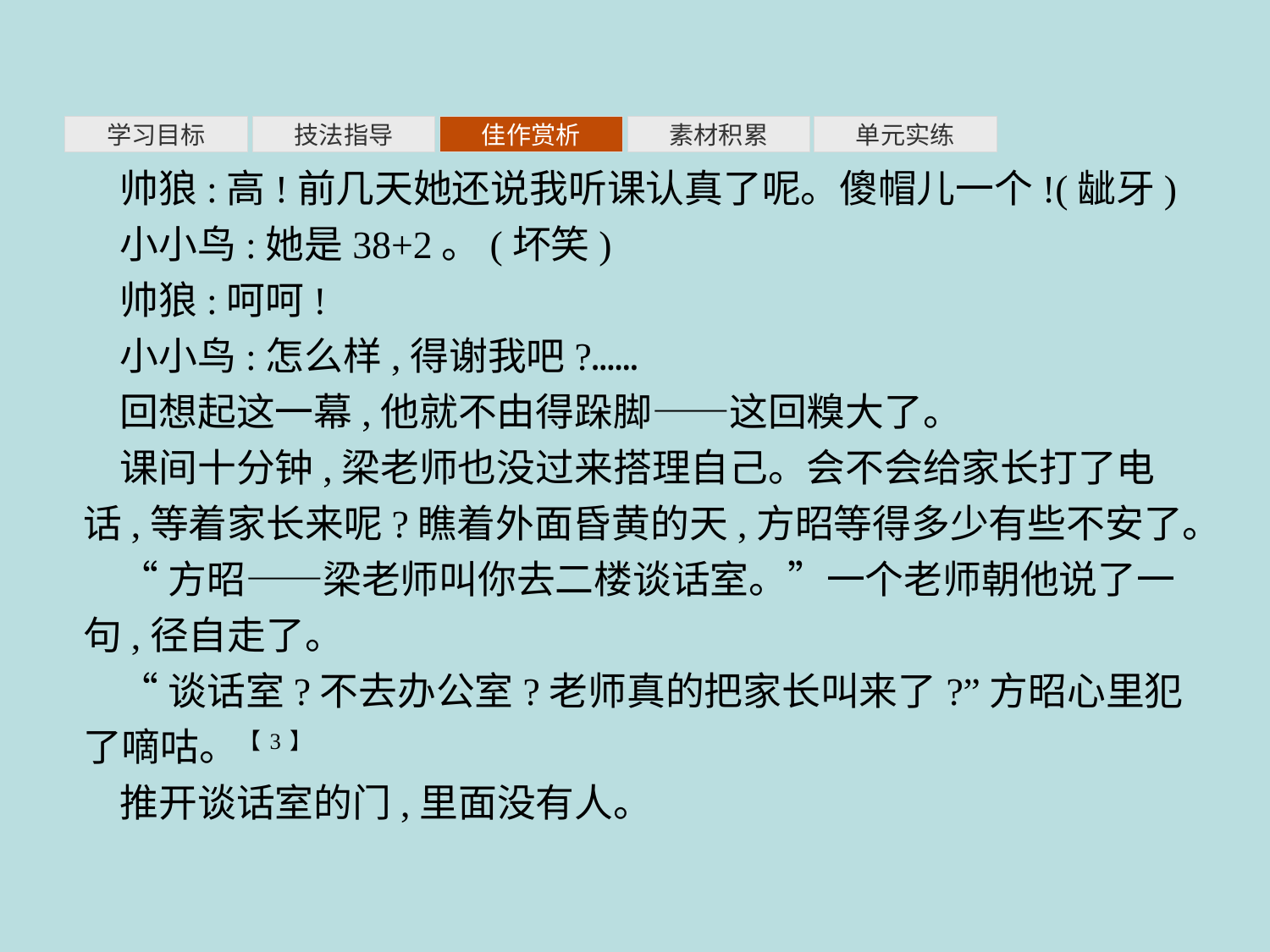

素材积累
学习目标
技法指导
佳作赏析
单元实练
帅狼:高!前几天她还说我听课认真了呢。傻帽儿一个!(龇牙)
小小鸟:她是38+2。(坏笑)
帅狼:呵呵!
小小鸟:怎么样,得谢我吧?……
回想起这一幕,他就不由得跺脚——这回糗大了。
课间十分钟,梁老师也没过来搭理自己。会不会给家长打了电话,等着家长来呢?瞧着外面昏黄的天,方昭等得多少有些不安了。
“方昭——梁老师叫你去二楼谈话室。”一个老师朝他说了一句,径自走了。
“谈话室?不去办公室?老师真的把家长叫来了?”方昭心里犯了嘀咕。【3】
推开谈话室的门,里面没有人。